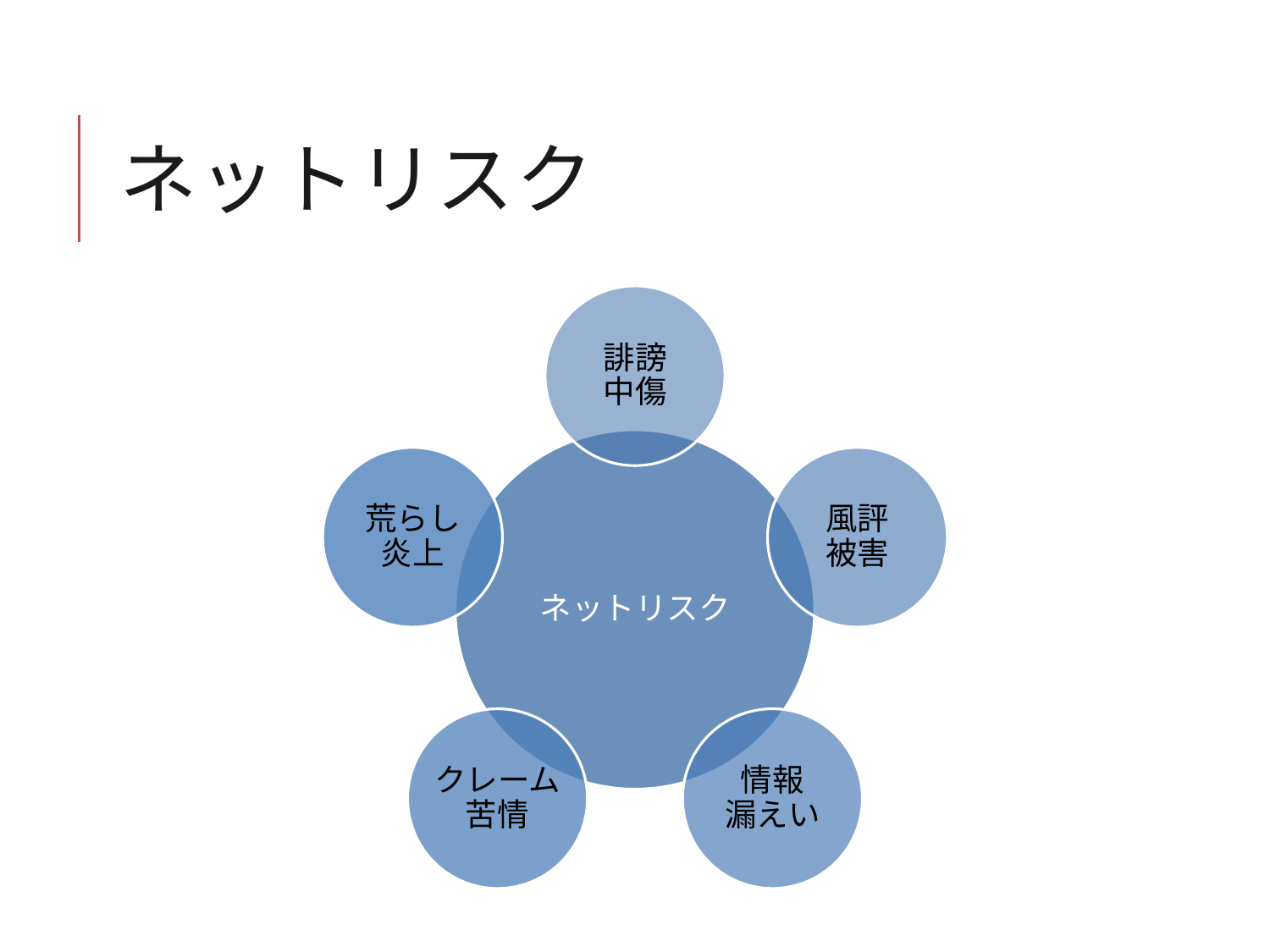

# ネットリスク
ネットリスク
誹謗
中傷
風評
被害
情報
漏えい
クレーム苦情
荒らし
炎上